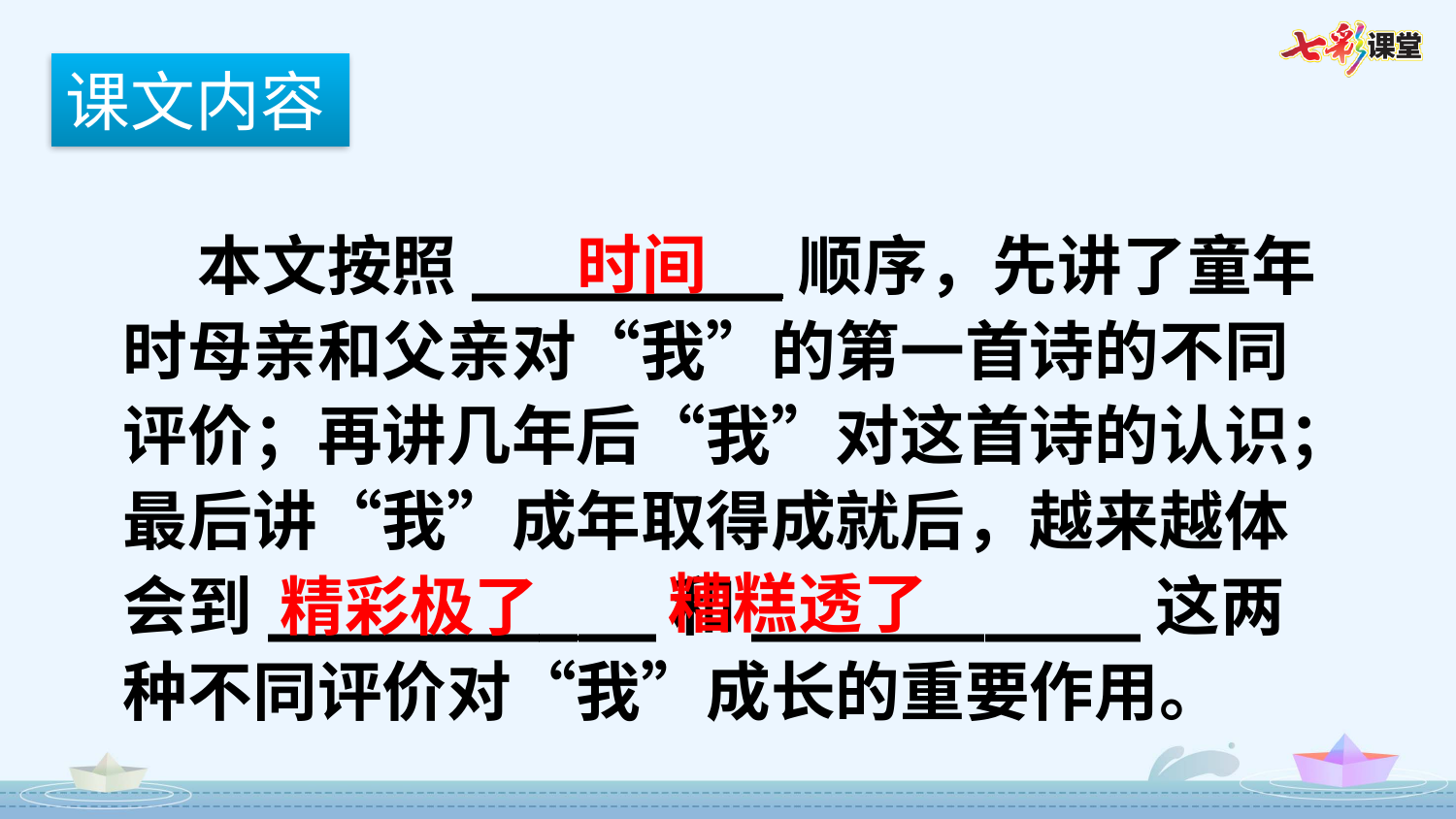

课文内容
时间
    本文按照________顺序，先讲了童年时母亲和父亲对“我”的第一首诗的不同评价；再讲几年后“我”对这首诗的认识；最后讲“我”成年取得成就后，越来越体会到__________和__________这两种不同评价对“我”成长的重要作用。
糟糕透了
精彩极了